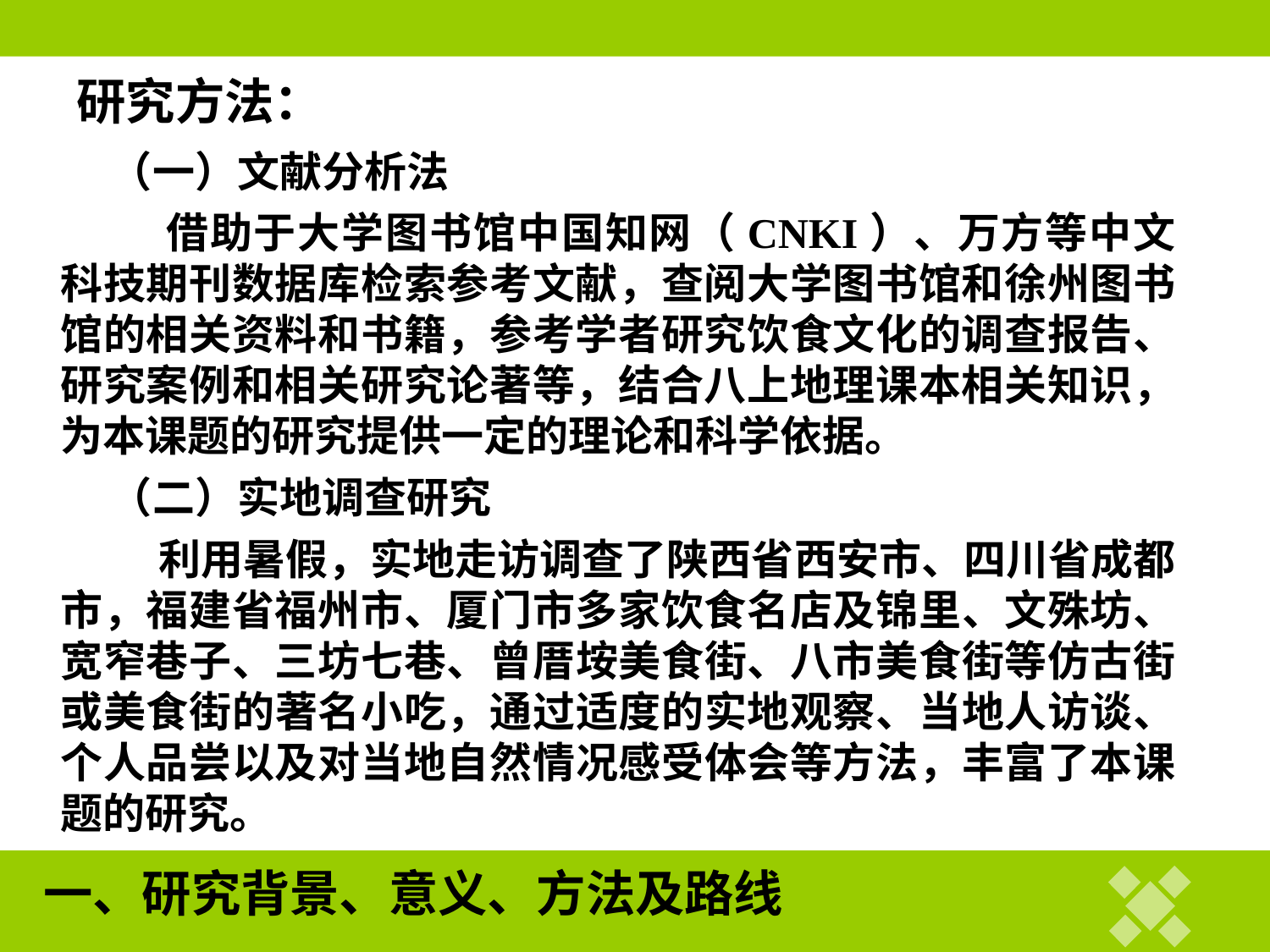

研究方法：
（一）文献分析法
    借助于大学图书馆中国知网（CNKI）、万方等中文科技期刊数据库检索参考文献，查阅大学图书馆和徐州图书馆的相关资料和书籍，参考学者研究饮食文化的调查报告、研究案例和相关研究论著等，结合八上地理课本相关知识，为本课题的研究提供一定的理论和科学依据。
（二）实地调查研究
    利用暑假，实地走访调查了陕西省西安市、四川省成都市，福建省福州市、厦门市多家饮食名店及锦里、文殊坊、宽窄巷子、三坊七巷、曾厝垵美食街、八市美食街等仿古街或美食街的著名小吃，通过适度的实地观察、当地人访谈、个人品尝以及对当地自然情况感受体会等方法，丰富了本课题的研究。
一、研究背景、意义、方法及路线